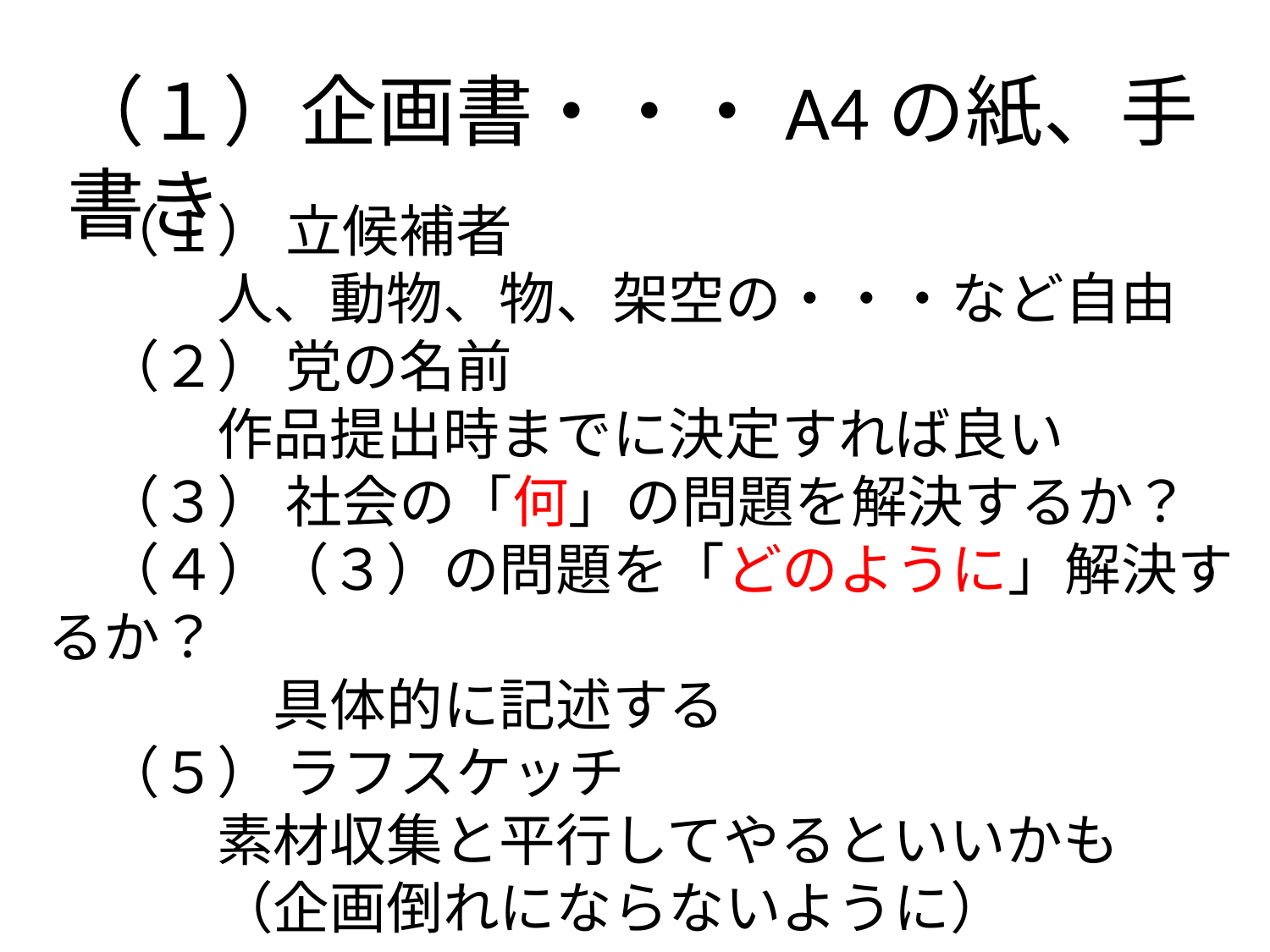

（１）企画書・・・A4の紙、手書き
　（１） 立候補者
　　　人、動物、物、架空の・・・など自由
　（２） 党の名前
　　　作品提出時までに決定すれば良い
　（３） 社会の「何」の問題を解決するか？
　（４）（３）の問題を「どのように」解決するか？
　　　　具体的に記述する
　（５） ラフスケッチ
　　　素材収集と平行してやるといいかも
　　　（企画倒れにならないように）